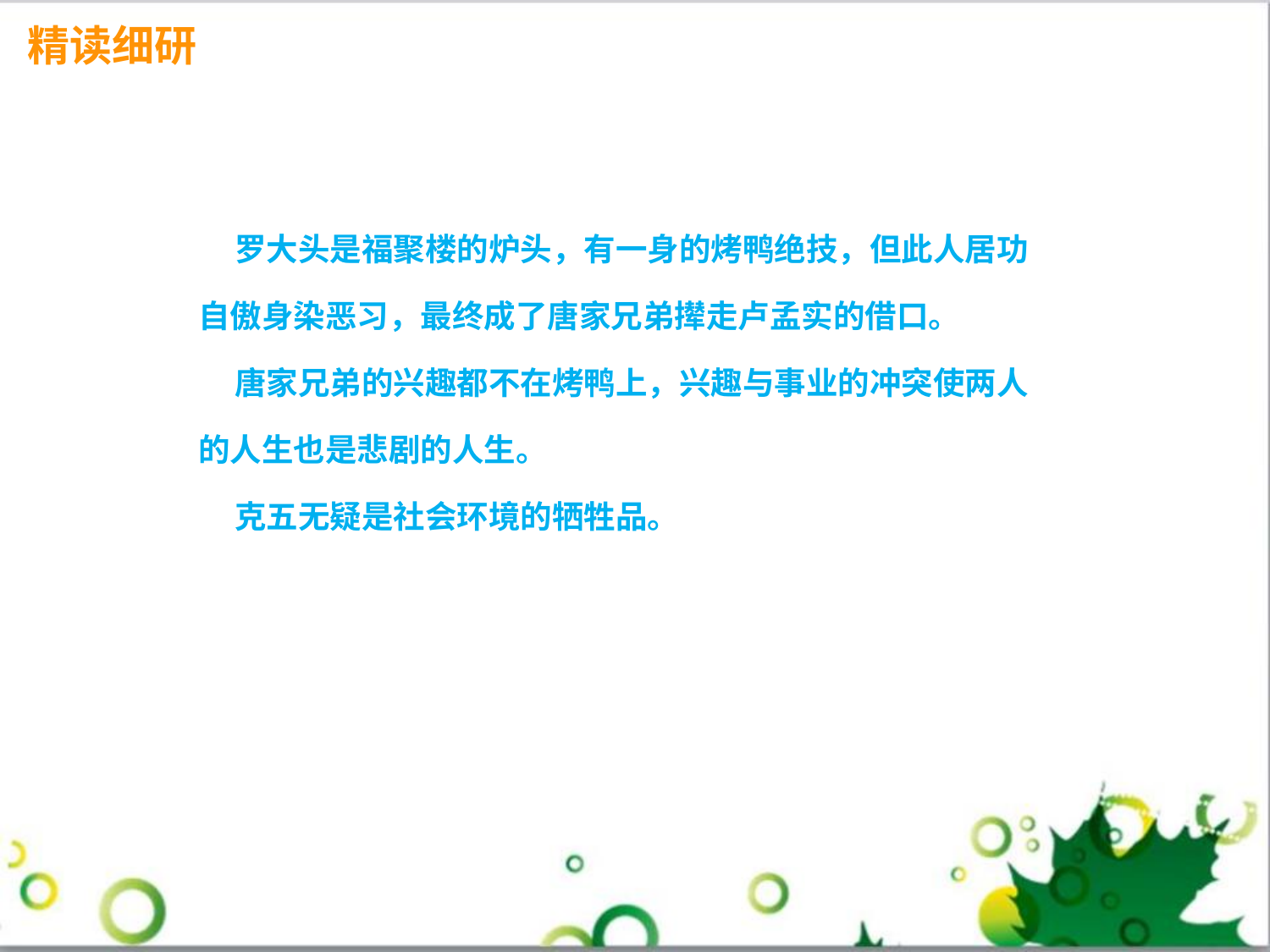

精读细研
    罗大头是福聚楼的炉头，有一身的烤鸭绝技，但此人居功自傲身染恶习，最终成了唐家兄弟撵走卢孟实的借口。
    唐家兄弟的兴趣都不在烤鸭上，兴趣与事业的冲突使两人的人生也是悲剧的人生。
    克五无疑是社会环境的牺牲品。